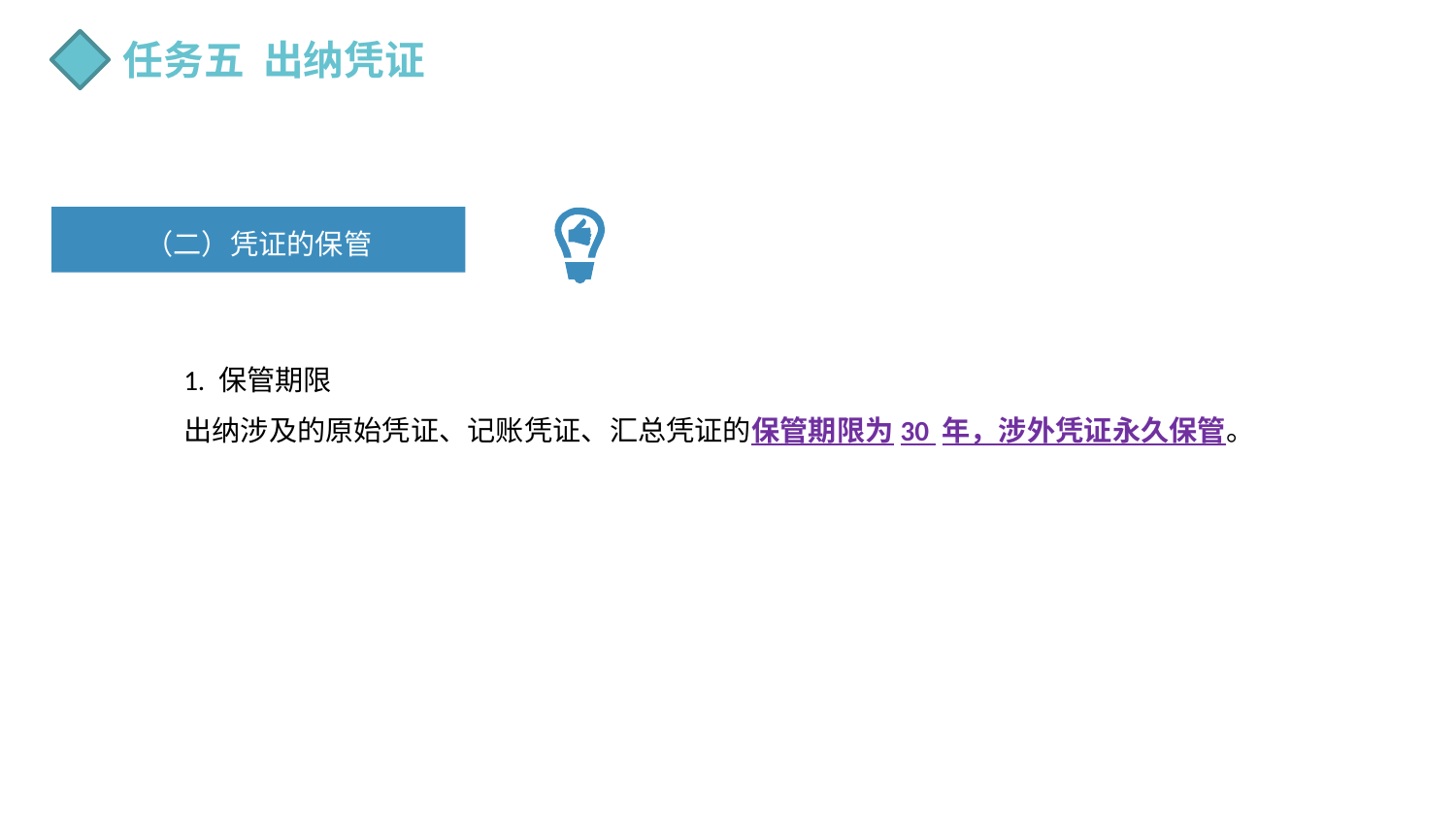

任务五  出纳凭证

（二）凭证的保管
1. 保管期限
出纳涉及的原始凭证、记账凭证、汇总凭证的保管期限为30 年，涉外凭证永久保管。